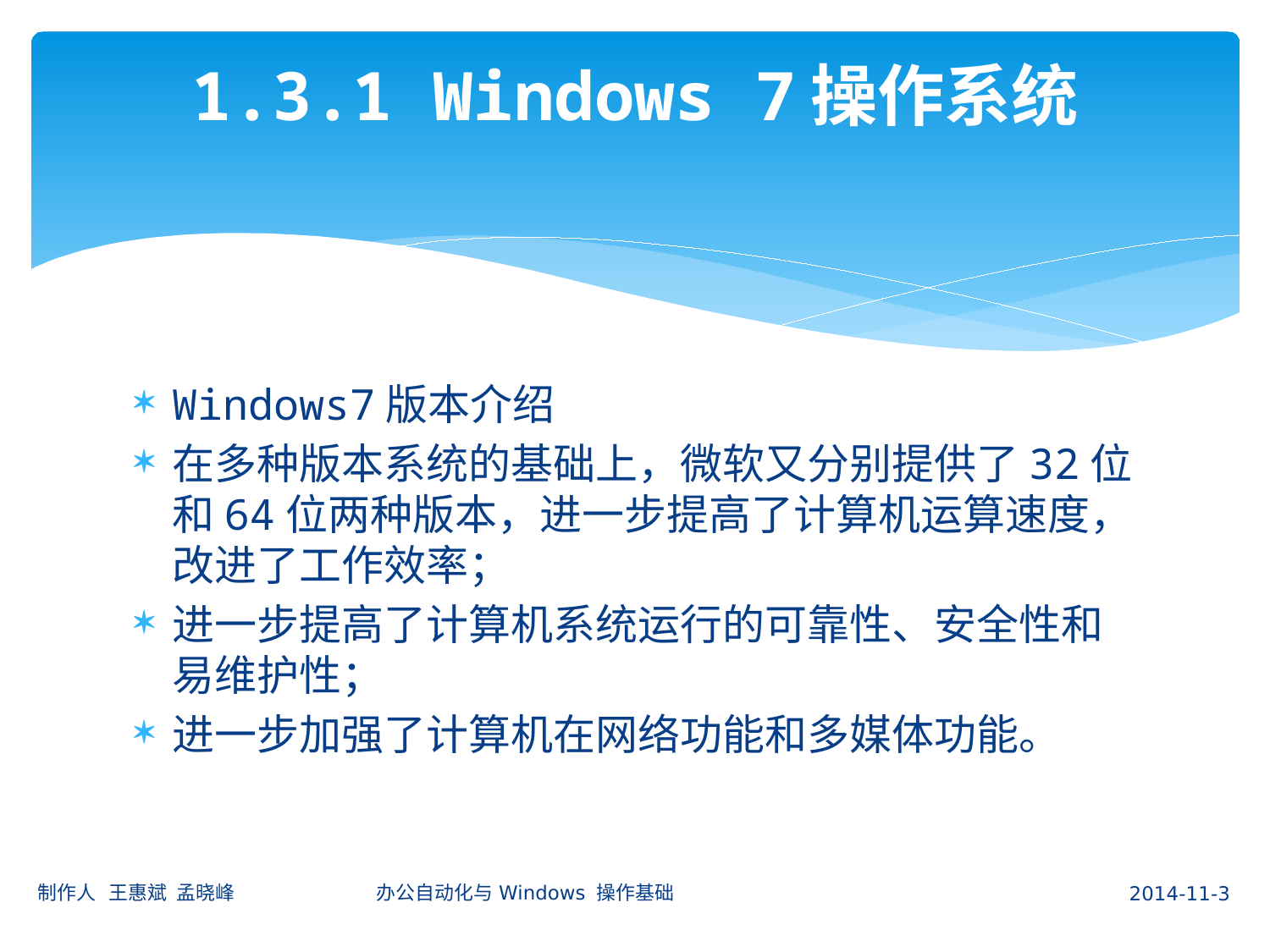

# 1.3.1 Windows 7操作系统
Windows7版本介绍
在多种版本系统的基础上，微软又分别提供了32位和64位两种版本，进一步提高了计算机运算速度，改进了工作效率；
进一步提高了计算机系统运行的可靠性、安全性和易维护性；
进一步加强了计算机在网络功能和多媒体功能。
制作人   王惠斌  孟晓峰                                办公自动化与Windows 操作基础
2014-11-3